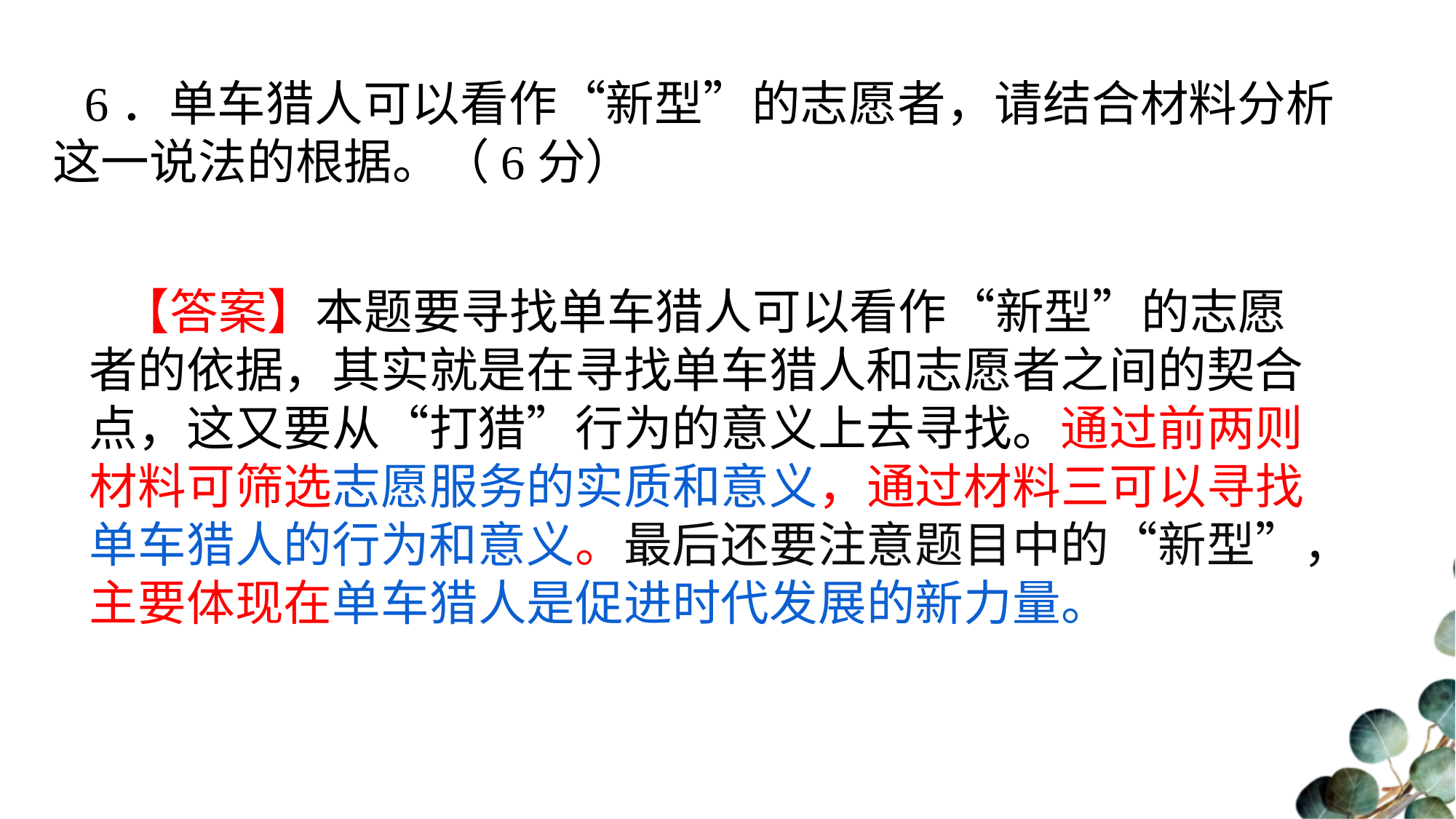

6．单车猎人可以看作“新型”的志愿者，请结合材料分析这一说法的根据。（6分）
【答案】本题要寻找单车猎人可以看作“新型”的志愿者的依据，其实就是在寻找单车猎人和志愿者之间的契合点，这又要从“打猎”行为的意义上去寻找。通过前两则材料可筛选志愿服务的实质和意义，通过材料三可以寻找单车猎人的行为和意义。最后还要注意题目中的“新型”，主要体现在单车猎人是促进时代发展的新力量。